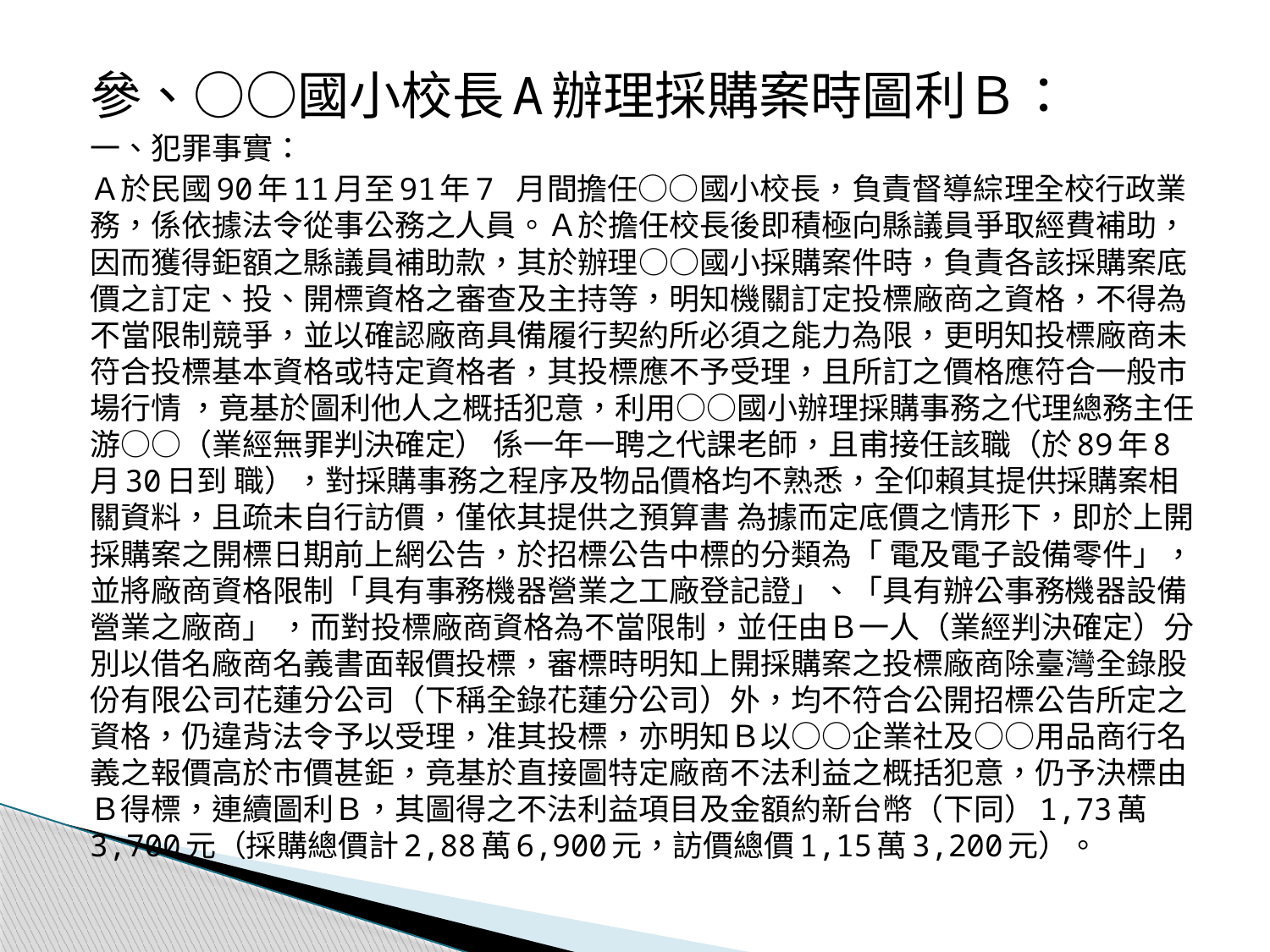

參、○○國小校長A辦理採購案時圖利Ｂ：
一、犯罪事實：
Ａ於民國90年11月至91年7 月間擔任○○國小校長，負責督導綜理全校行政業務，係依據法令從事公務之人員。Ａ於擔任校長後即積極向縣議員爭取經費補助，因而獲得鉅額之縣議員補助款，其於辦理○○國小採購案件時，負責各該採購案底價之訂定、投、開標資格之審查及主持等，明知機關訂定投標廠商之資格，不得為不當限制競爭，並以確認廠商具備履行契約所必須之能力為限，更明知投標廠商未符合投標基本資格或特定資格者，其投標應不予受理，且所訂之價格應符合一般市場行情 ，竟基於圖利他人之概括犯意，利用○○國小辦理採購事務之代理總務主任游○○（業經無罪判決確定） 係一年一聘之代課老師，且甫接任該職（於89年8 月30日到 職），對採購事務之程序及物品價格均不熟悉，全仰賴其提供採購案相關資料，且疏未自行訪價，僅依其提供之預算書 為據而定底價之情形下，即於上開採購案之開標日期前上網公告，於招標公告中標的分類為「 電及電子設備零件」，並將廠商資格限制「具有事務機器營業之工廠登記證」、「具有辦公事務機器設備營業之廠商」 ，而對投標廠商資格為不當限制，並任由Ｂ一人（業經判決確定）分別以借名廠商名義書面報價投標，審標時明知上開採購案之投標廠商除臺灣全錄股份有限公司花蓮分公司（下稱全錄花蓮分公司）外，均不符合公開招標公告所定之資格，仍違背法令予以受理，准其投標，亦明知Ｂ以○○企業社及○○用品商行名義之報價高於市價甚鉅，竟基於直接圖特定廠商不法利益之概括犯意，仍予決標由Ｂ得標，連續圖利Ｂ，其圖得之不法利益項目及金額約新台幣（下同）1,73萬3,700元（採購總價計2,88萬6,900元，訪價總價1,15萬3,200元）。